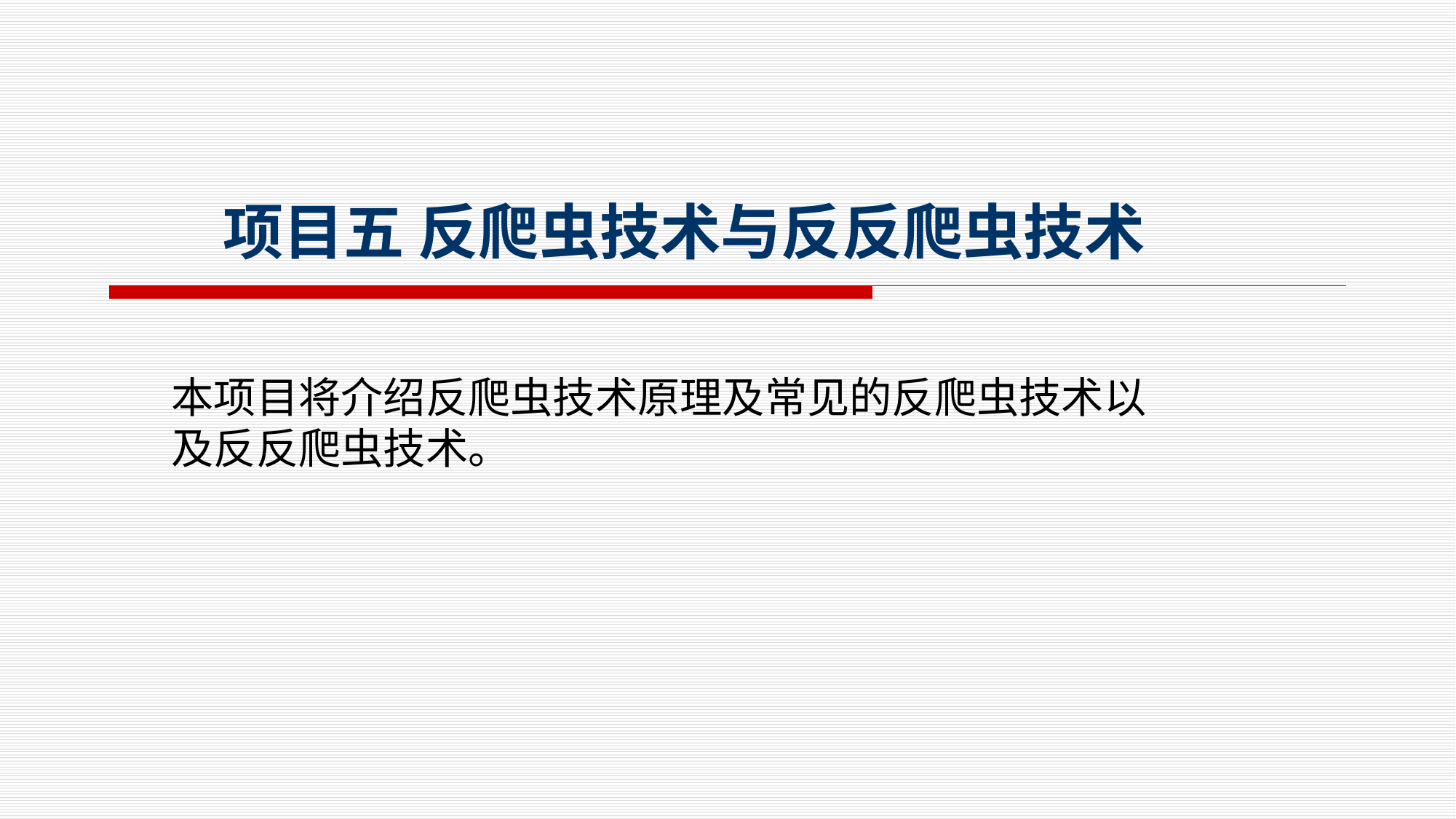

项目五 反爬虫技术与反反爬虫技术
本项目将介绍反爬虫技术原理及常见的反爬虫技术以及反反爬虫技术。
1